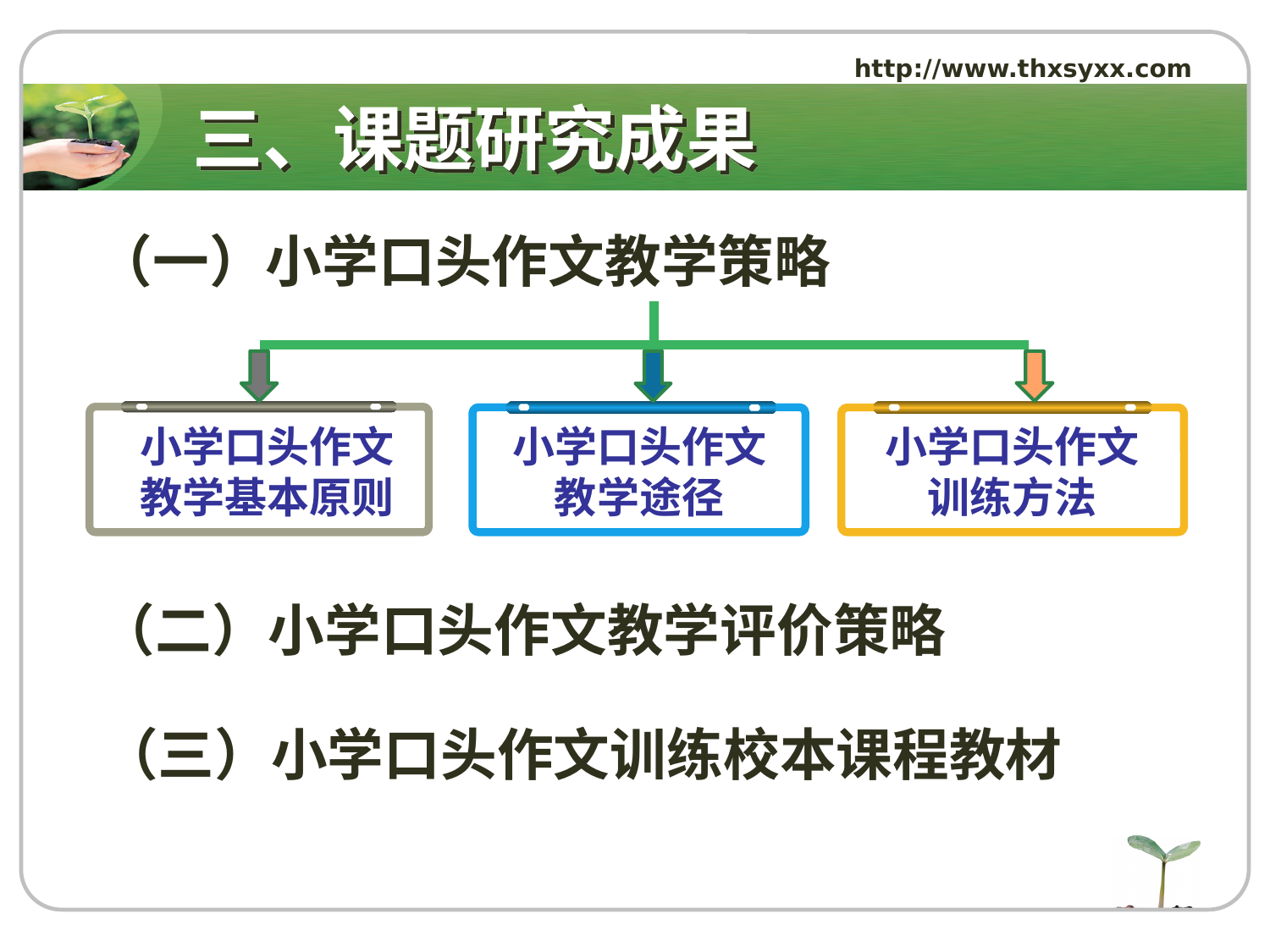

http://www.thxsyxx.com
# 三、课题研究成果
    （一）小学口头作文教学策略

小学口头作文教学基本原则

小学口头作文教学途径

小学口头作文训练方法
 （二）小学口头作文教学评价策略
 （三）小学口头作文训练校本课程教材